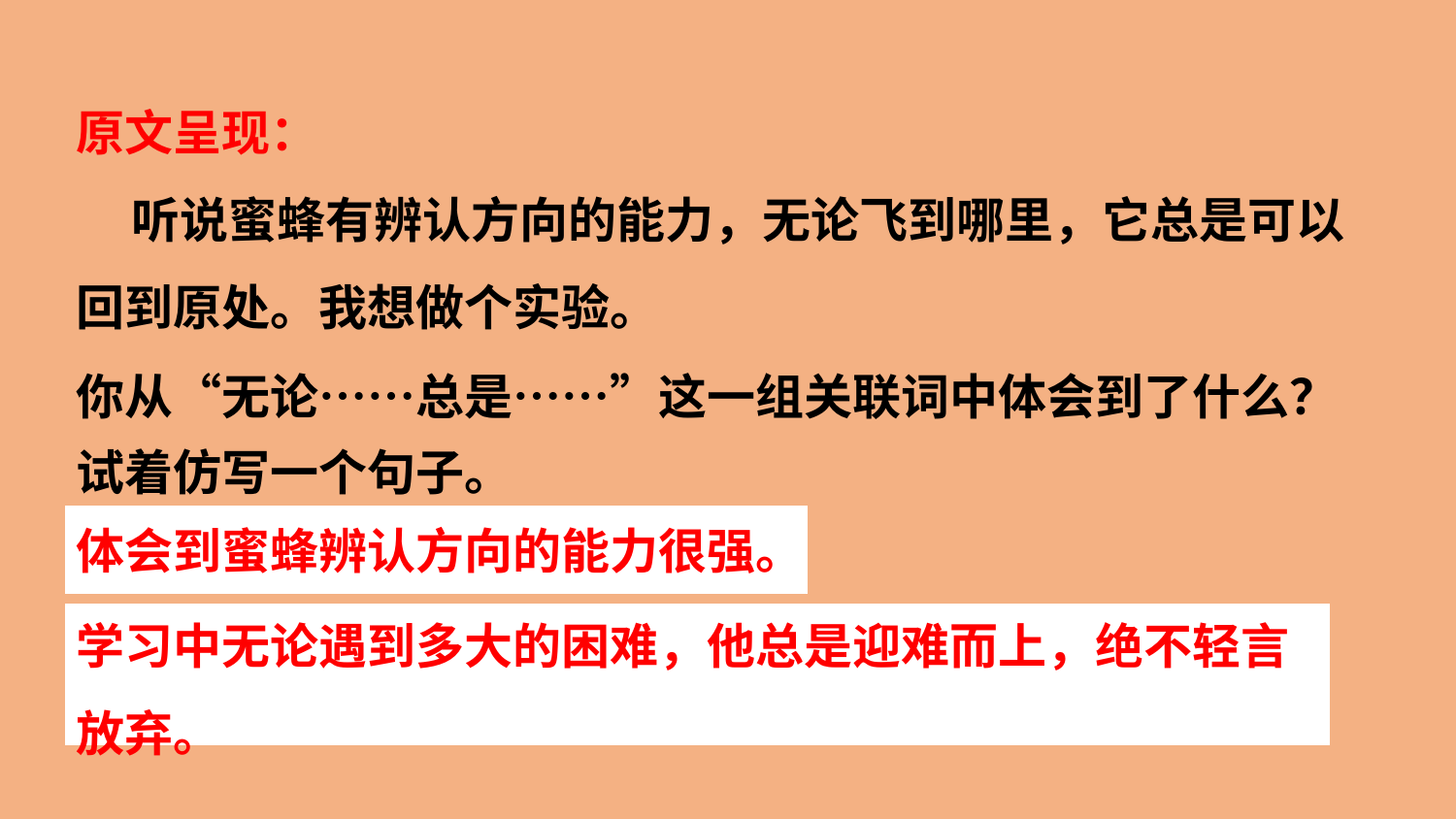

原文呈现：
    听说蜜蜂有辨认方向的能力，无论飞到哪里，它总是可以回到原处。我想做个实验。
你从“无论……总是……”这一组关联词中体会到了什么？
试着仿写一个句子。
体会到蜜蜂辨认方向的能力很强。
学习中无论遇到多大的困难，他总是迎难而上，绝不轻言放弃。